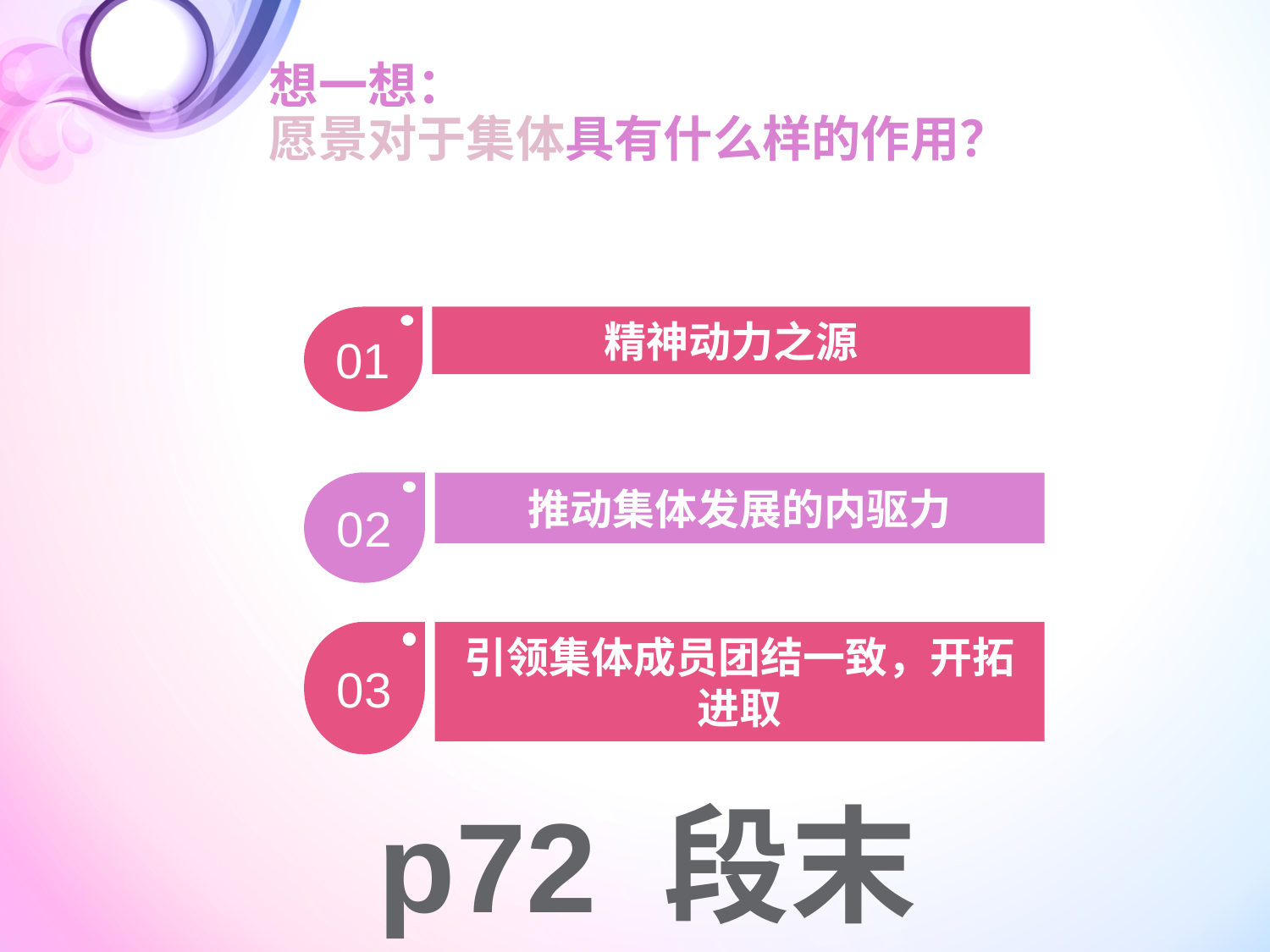

想一想：
愿景对于集体具有什么样的作用？

01
精神动力之源
02
推动集体发展的内驱力
03
引领集体成员团结一致，开拓进取
p72 段末